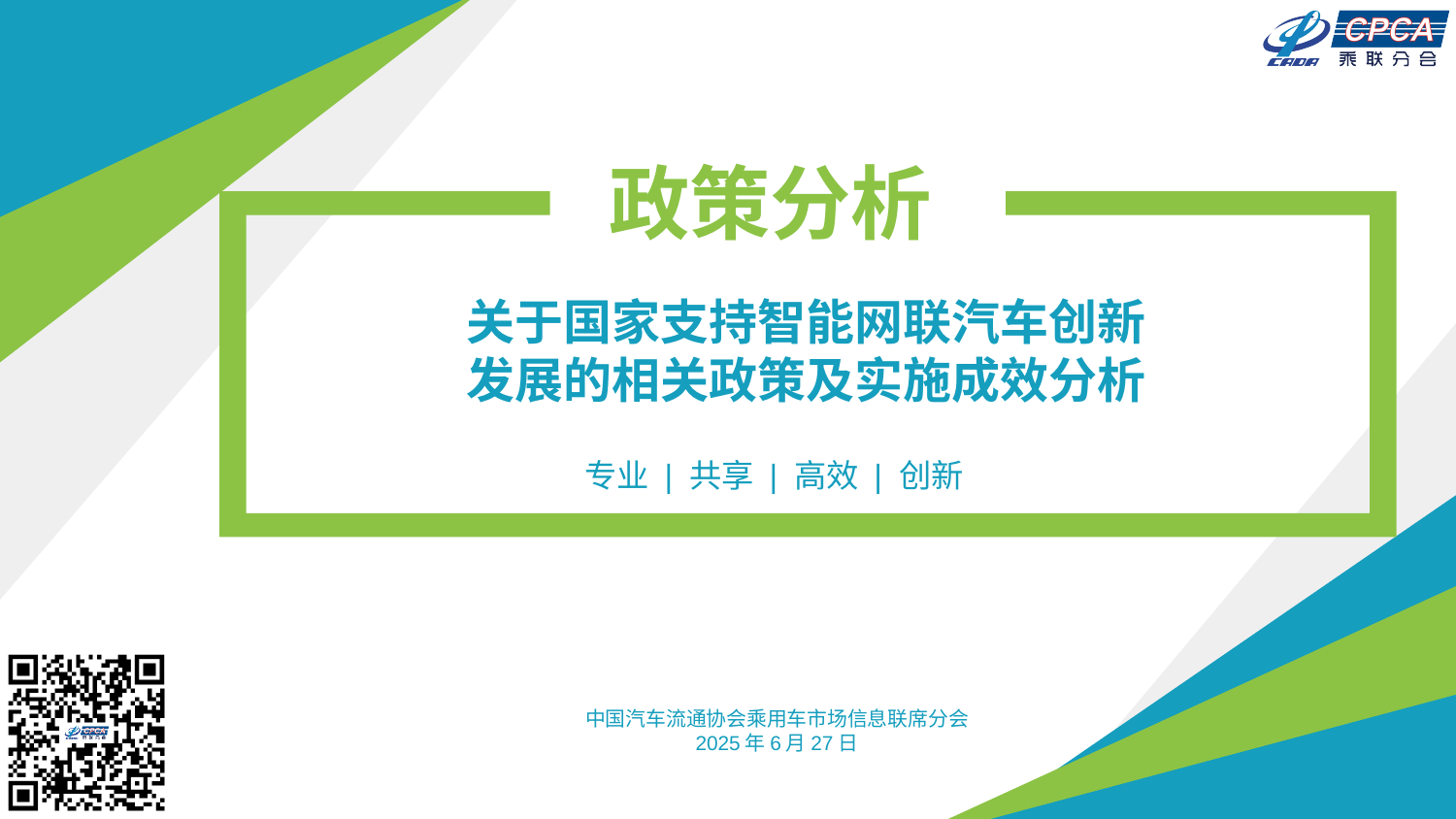

关于国家支持智能网联汽车创新
发展的相关政策及实施成效分析
中国汽车流通协会乘用车市场信息联席分会
2025年6月27日